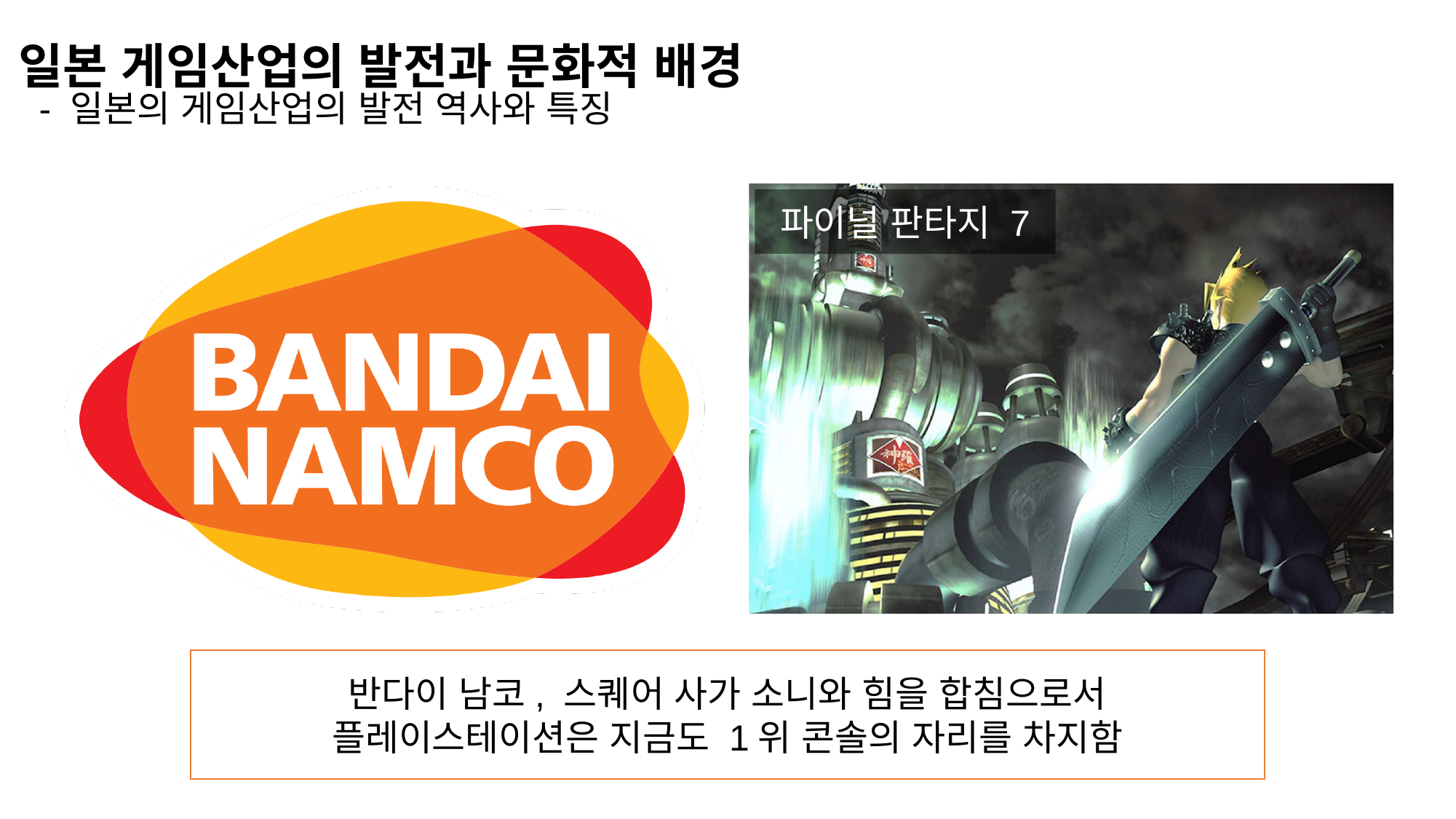

일본 게임산업의 발전과 문화적 배경
  - 일본의 게임산업의 발전 역사와 특징

파이널 판타지 7
반다이 남코, 스퀘어 사가 소니와 힘을 합침으로서
플레이스테이션은 지금도 1위 콘솔의 자리를 차지함